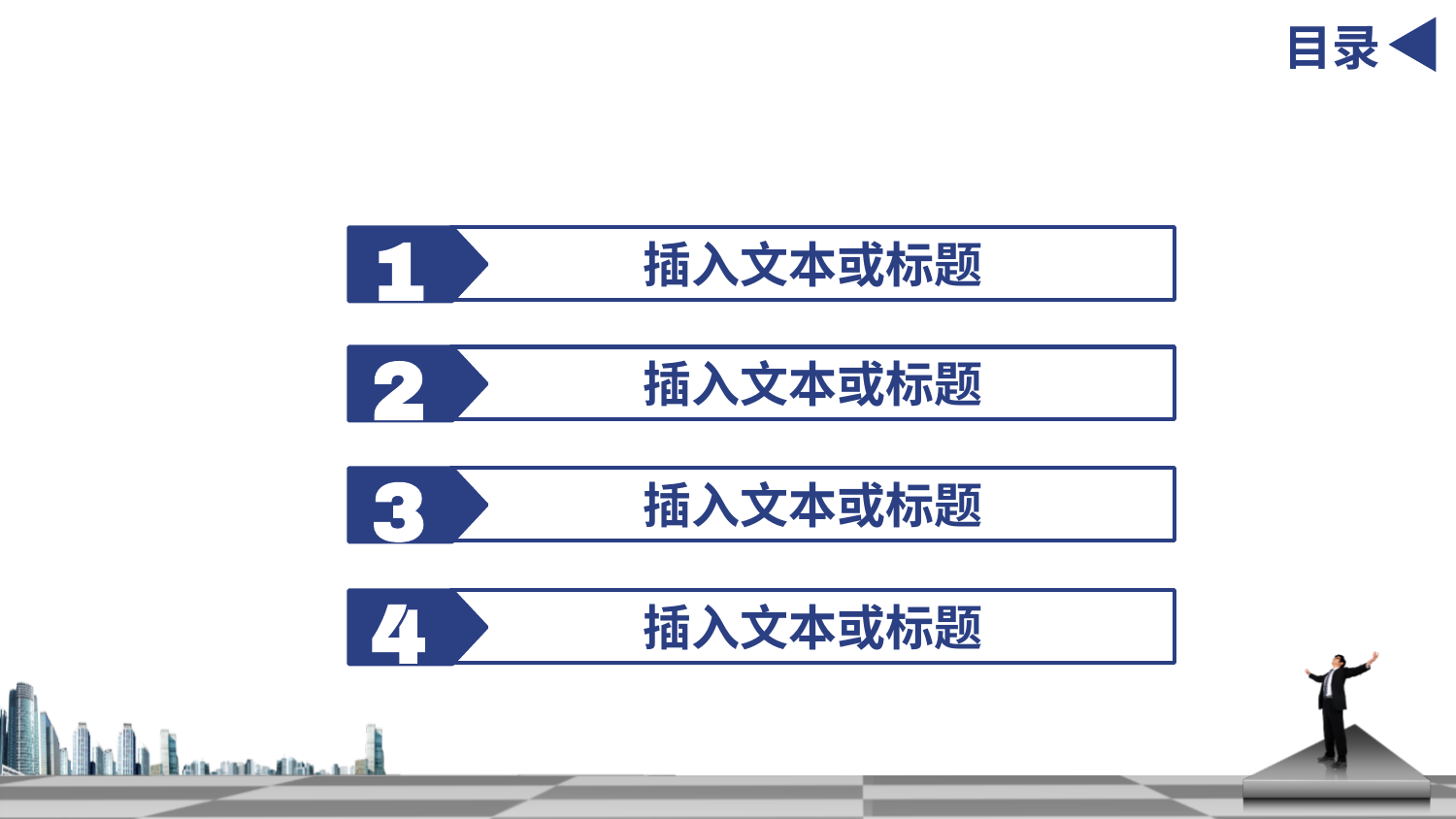

目录
1

插入文本或标题
2

插入文本或标题
3

插入文本或标题
4

插入文本或标题